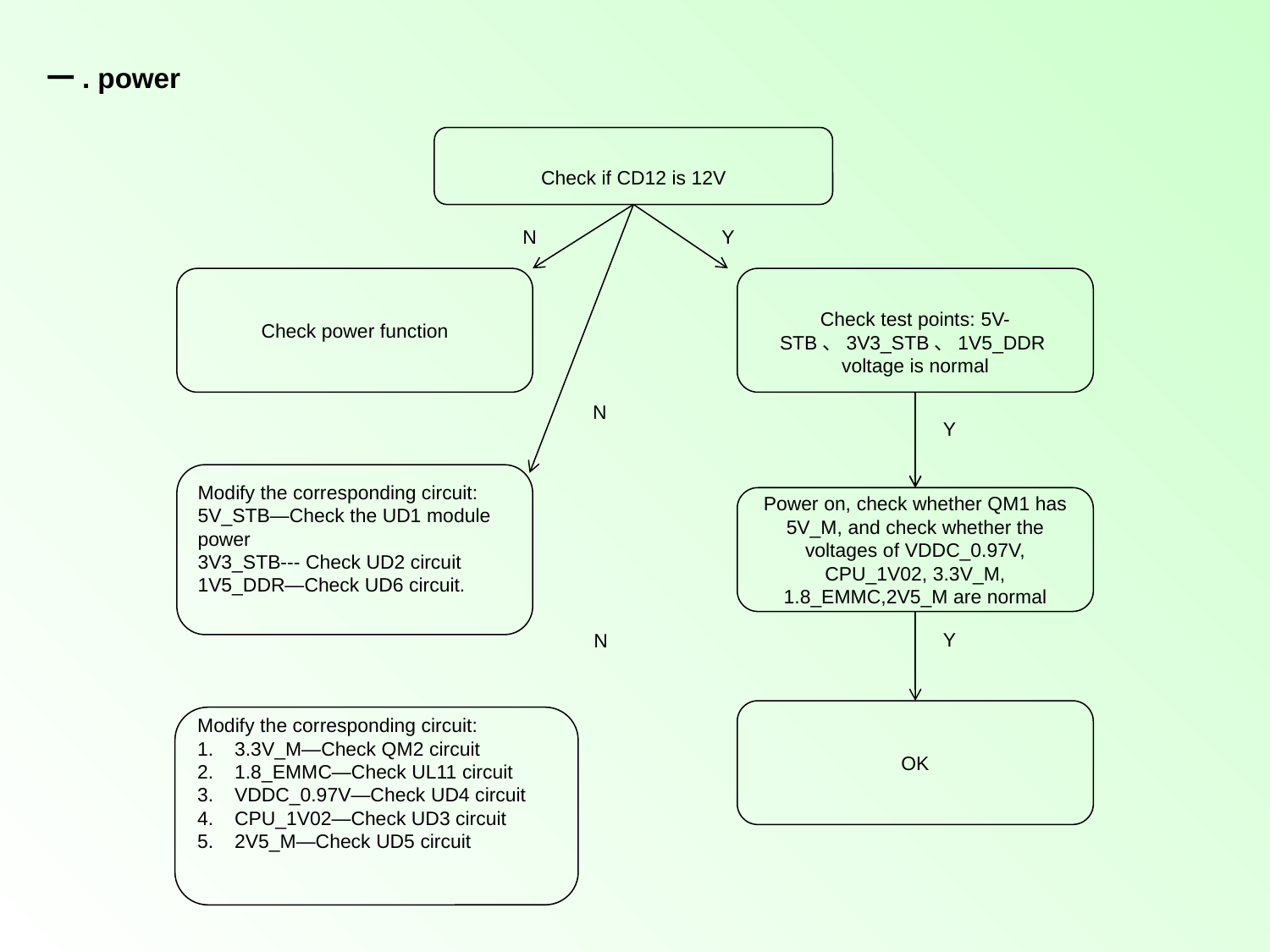

一. power

Check if CD12 is 12V
N
Y
Check power function

Check test points: 5V-STB、3V3_STB、1V5_DDR  voltage is normal
N
Y
Modify the corresponding circuit:
5V_STB—Check the UD1 module power
3V3_STB--- Check UD2 circuit
1V5_DDR—Check UD6 circuit.

Power on, check whether QM1 has 5V_M, and check whether the voltages of VDDC_0.97V, CPU_1V02, 3.3V_M, 1.8_EMMC,2V5_M are normal
Y
N
OK
Modify the corresponding circuit:
 3.3V_M—Check QM2 circuit
 1.8_EMMC—Check UL11 circuit
 VDDC_0.97V—Check UD4 circuit
 CPU_1V02—Check UD3 circuit
 2V5_M—Check UD5 circuit